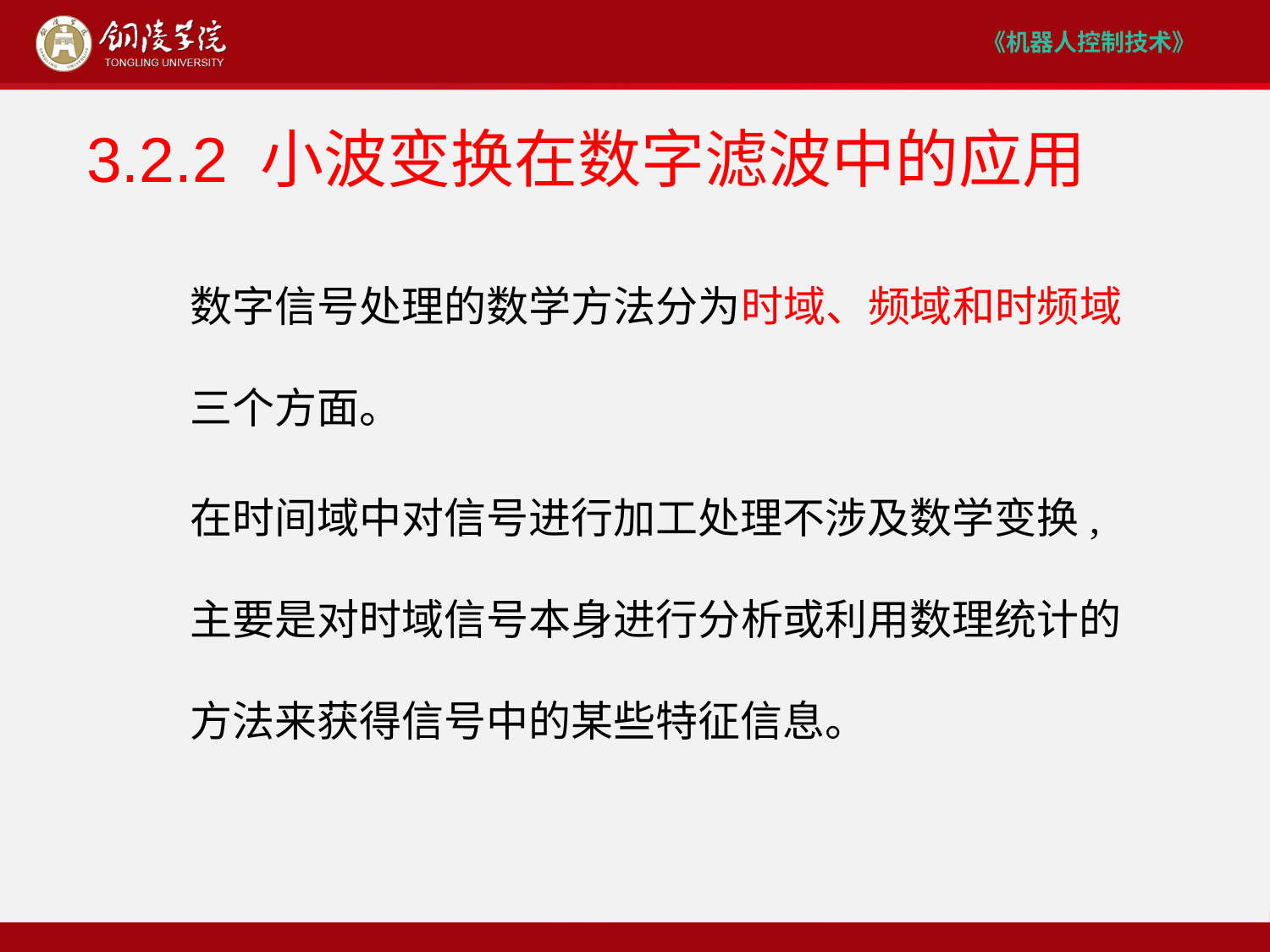

# 3.2.2 小波变换在数字滤波中的应用
数字信号处理的数学方法分为时域、频域和时频域三个方面。
在时间域中对信号进行加工处理不涉及数学变换,主要是对时域信号本身进行分析或利用数理统计的方法来获得信号中的某些特征信息。